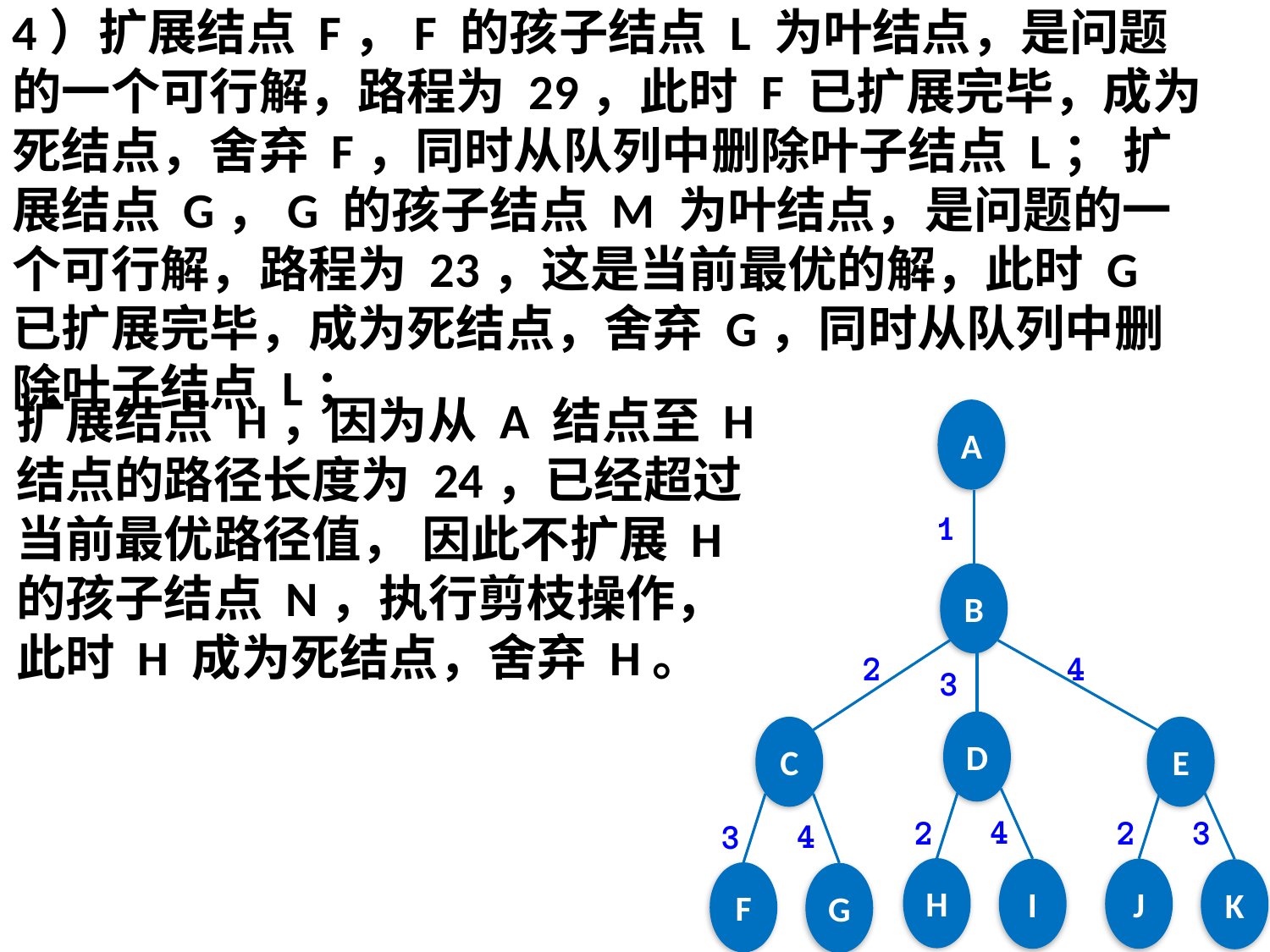

4）扩展结点 F，F 的孩子结点 L 为叶结点，是问题的一个可行解，路程为 29，此时 F 已扩展完毕，成为死结点，舍弃 F，同时从队列中删除叶子结点 L； 扩展结点 G，G 的孩子结点 M 为叶结点，是问题的一个可行解，路程为 23，这是当前最优的解，此时 G 已扩展完毕，成为死结点，舍弃 G，同时从队列中删除叶子结点 L；
扩展结点 H，因为从 A 结点至 H 结点的路径长度为 24，已经超过当前最优路径值， 因此不扩展 H 的孩子结点 N，执行剪枝操作，此时 H 成为死结点，舍弃 H。
A
1
B
2
4
3
D
C
E
4
3
2
2
4
3
H
J
I
K
F
G